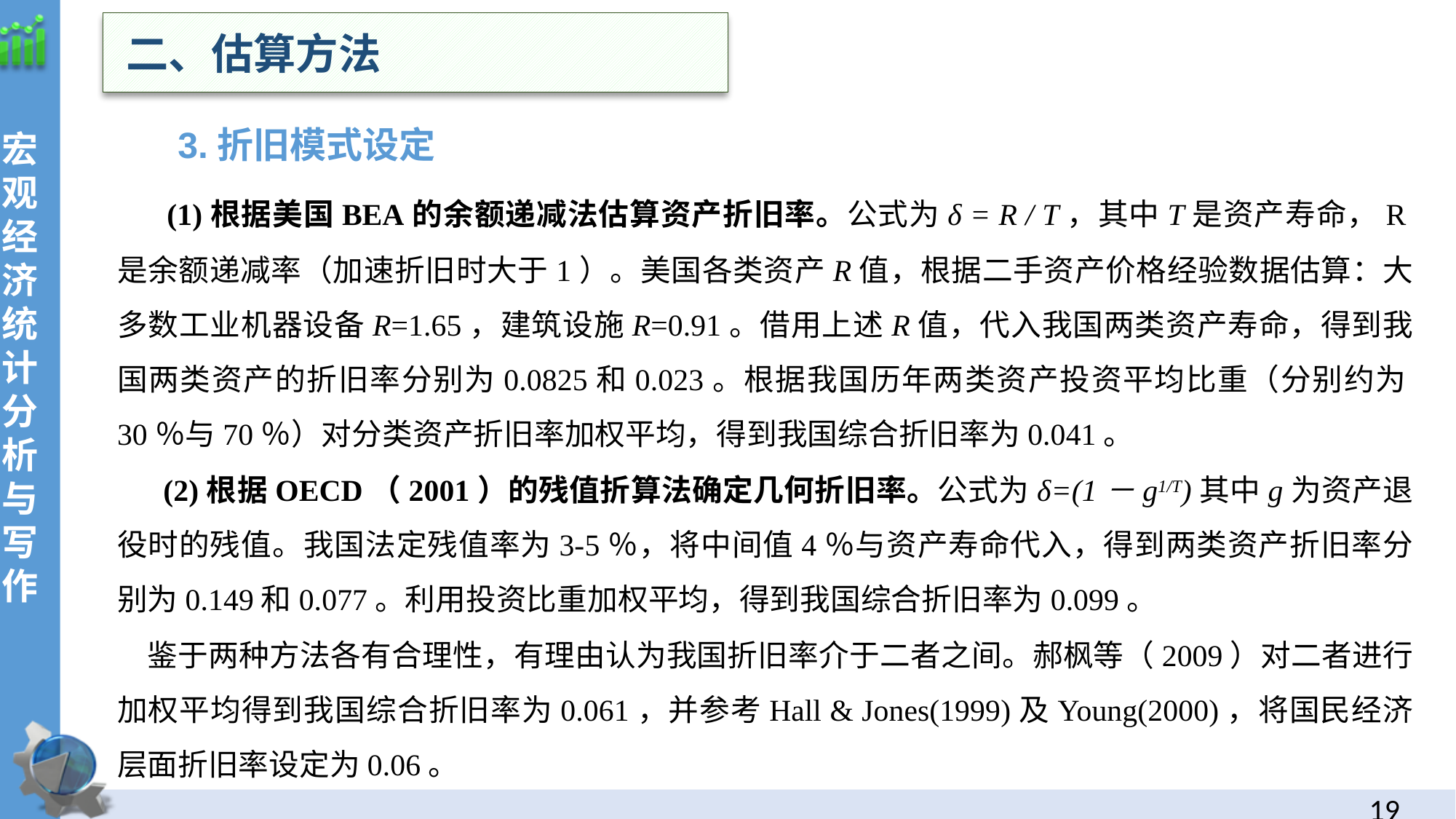

二、估算方法
宏观经济统计分析与写作
   3.折旧模式设定
  (1)根据美国BEA的余额递减法估算资产折旧率。公式为δ = R / T，其中T是资产寿命，R是余额递减率（加速折旧时大于1）。美国各类资产R值，根据二手资产价格经验数据估算：大多数工业机器设备R=1.65，建筑设施R=0.91。借用上述R值，代入我国两类资产寿命，得到我国两类资产的折旧率分别为0.0825和0.023。根据我国历年两类资产投资平均比重（分别约为30％与70％）对分类资产折旧率加权平均，得到我国综合折旧率为0.041。
  (2)根据OECD（2001）的残值折算法确定几何折旧率。公式为δ=(1－g1/T)其中g为资产退役时的残值。我国法定残值率为3-5％，将中间值4％与资产寿命代入，得到两类资产折旧率分别为0.149和0.077。利用投资比重加权平均，得到我国综合折旧率为0.099。
鉴于两种方法各有合理性，有理由认为我国折旧率介于二者之间。郝枫等（2009）对二者进行加权平均得到我国综合折旧率为0.061，并参考Hall & Jones(1999)及Young(2000)，将国民经济层面折旧率设定为0.06。

19